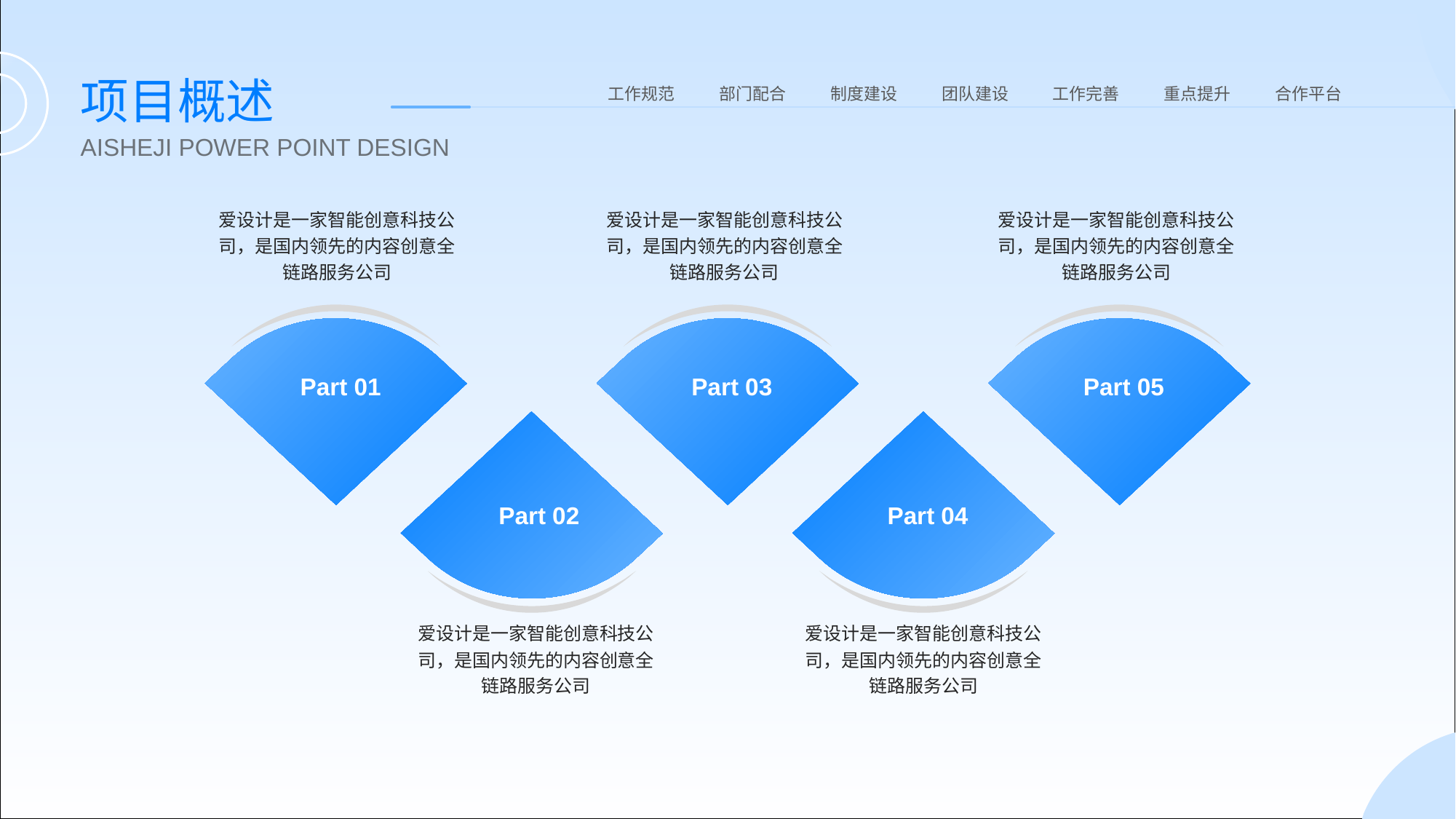

项目概述
工作规范
部门配合
制度建设
团队建设
工作完善
重点提升
合作平台
AISHEJI POWER POINT DESIGN
爱设计是一家智能创意科技公司，是国内领先的内容创意全链路服务公司
爱设计是一家智能创意科技公司，是国内领先的内容创意全链路服务公司
爱设计是一家智能创意科技公司，是国内领先的内容创意全链路服务公司

Part 01
Part 03
Part 05

Part 02
Part 04

爱设计是一家智能创意科技公司，是国内领先的内容创意全链路服务公司
爱设计是一家智能创意科技公司，是国内领先的内容创意全链路服务公司